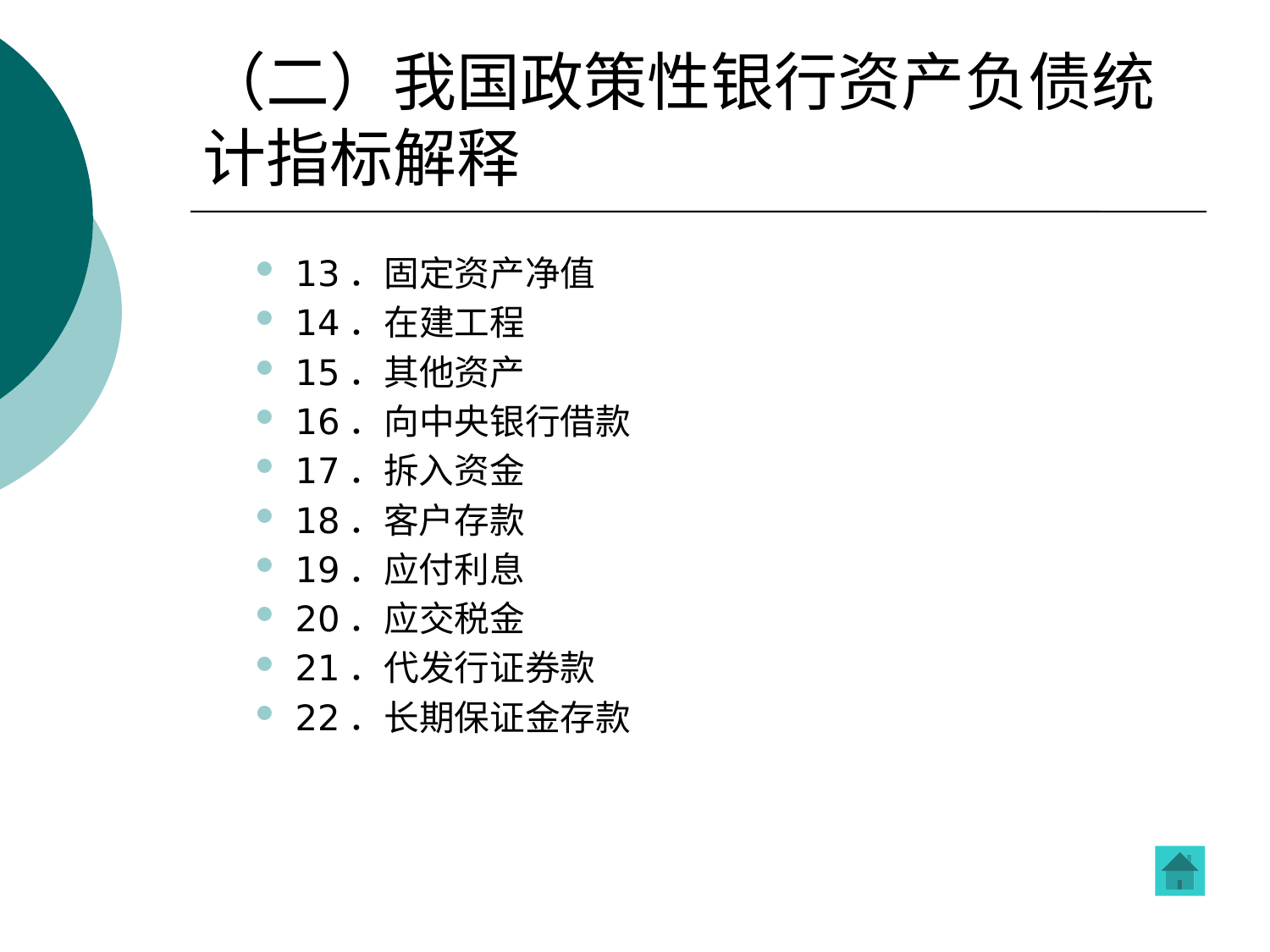

# （二）我国政策性银行资产负债统计指标解释
13．固定资产净值
14．在建工程
15．其他资产
16．向中央银行借款
17．拆入资金
18．客户存款
19．应付利息
20．应交税金
21．代发行证券款
22．长期保证金存款